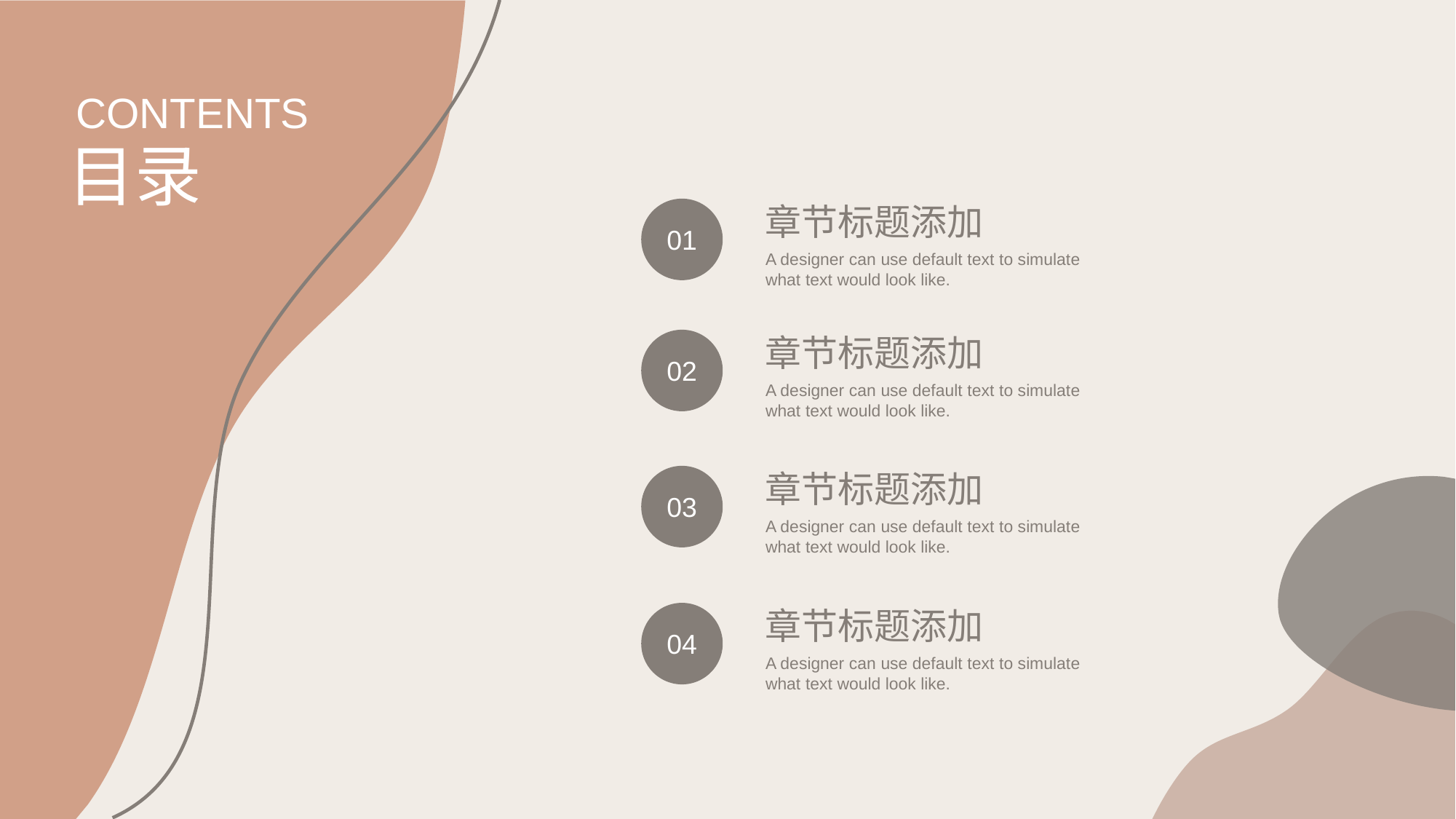

CONTENTS
目录
章节标题添加

01
A designer can use default text to simulate what text would look like.
章节标题添加

02
A designer can use default text to simulate what text would look like.
章节标题添加

03
A designer can use default text to simulate what text would look like.

章节标题添加

04
A designer can use default text to simulate what text would look like.